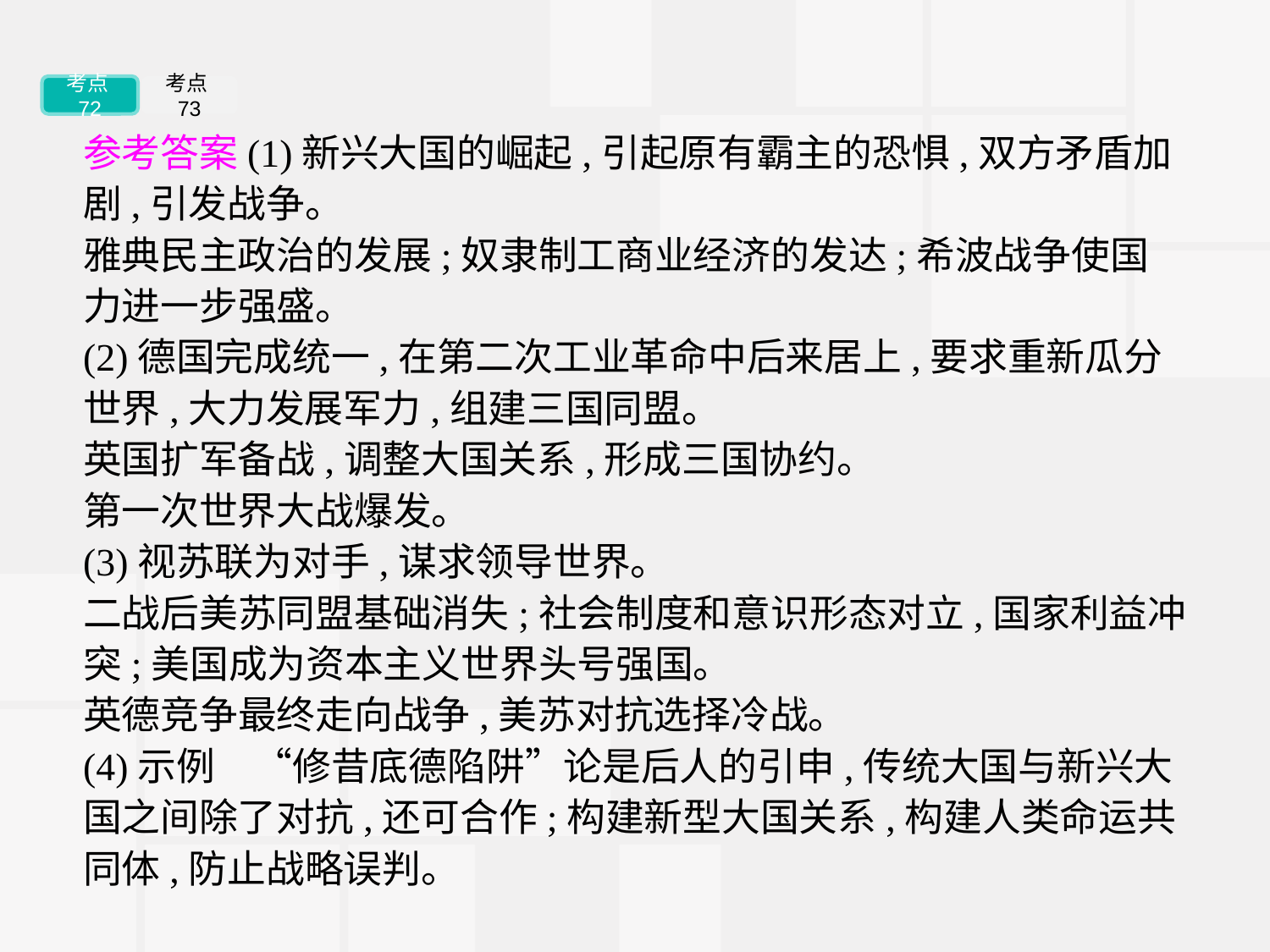

考点72
考点73
参考答案(1)新兴大国的崛起,引起原有霸主的恐惧,双方矛盾加剧,引发战争。
雅典民主政治的发展;奴隶制工商业经济的发达;希波战争使国力进一步强盛。
(2)德国完成统一,在第二次工业革命中后来居上,要求重新瓜分世界,大力发展军力,组建三国同盟。
英国扩军备战,调整大国关系,形成三国协约。
第一次世界大战爆发。
(3)视苏联为对手,谋求领导世界。
二战后美苏同盟基础消失;社会制度和意识形态对立,国家利益冲突;美国成为资本主义世界头号强国。
英德竞争最终走向战争,美苏对抗选择冷战。
(4)示例　“修昔底德陷阱”论是后人的引申,传统大国与新兴大国之间除了对抗,还可合作;构建新型大国关系,构建人类命运共同体,防止战略误判。